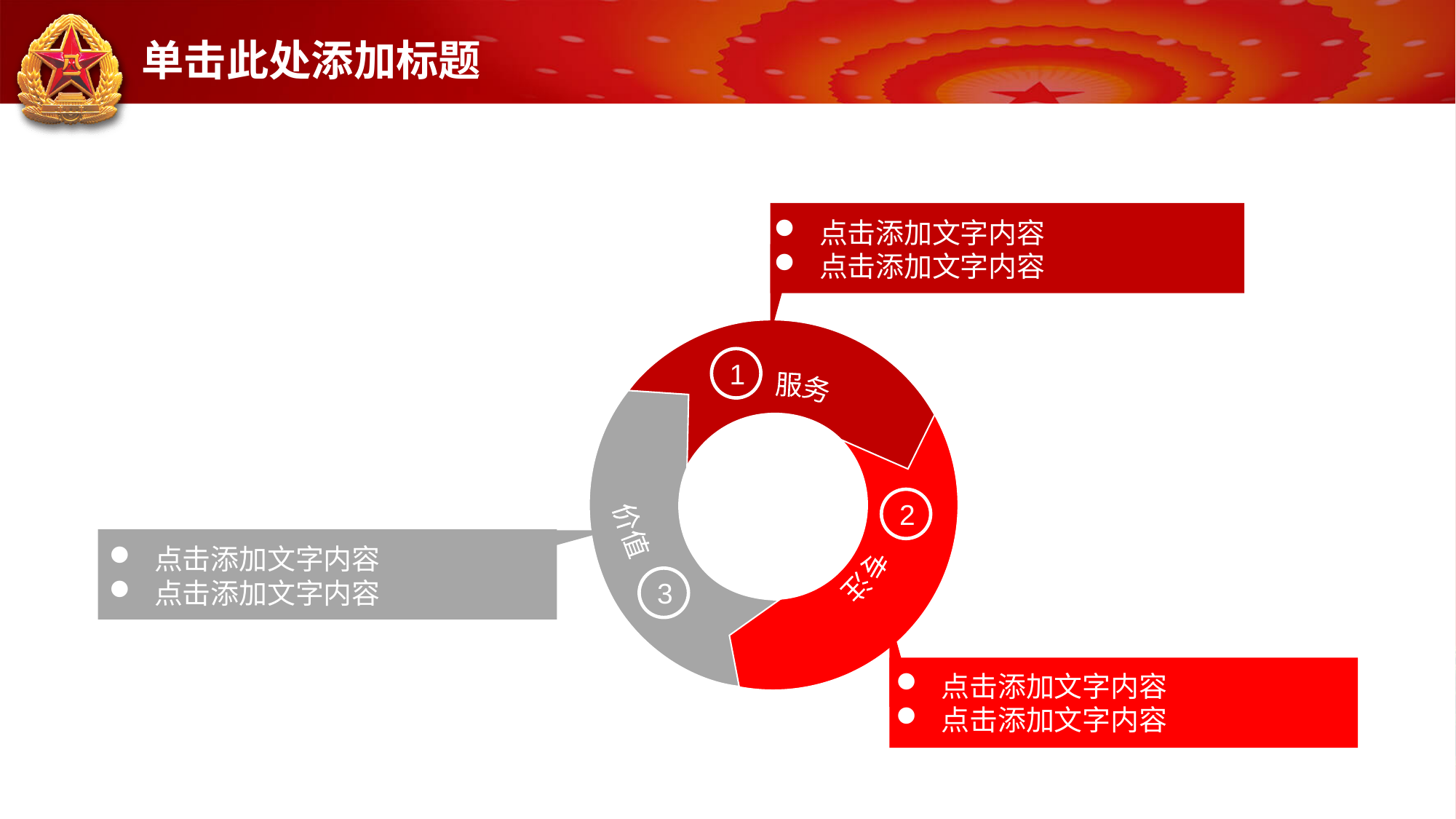

# 单击此处添加标题

点击添加文字内容
点击添加文字内容

服务
价值
专注
1
2
3

点击添加文字内容
点击添加文字内容

点击添加文字内容
点击添加文字内容